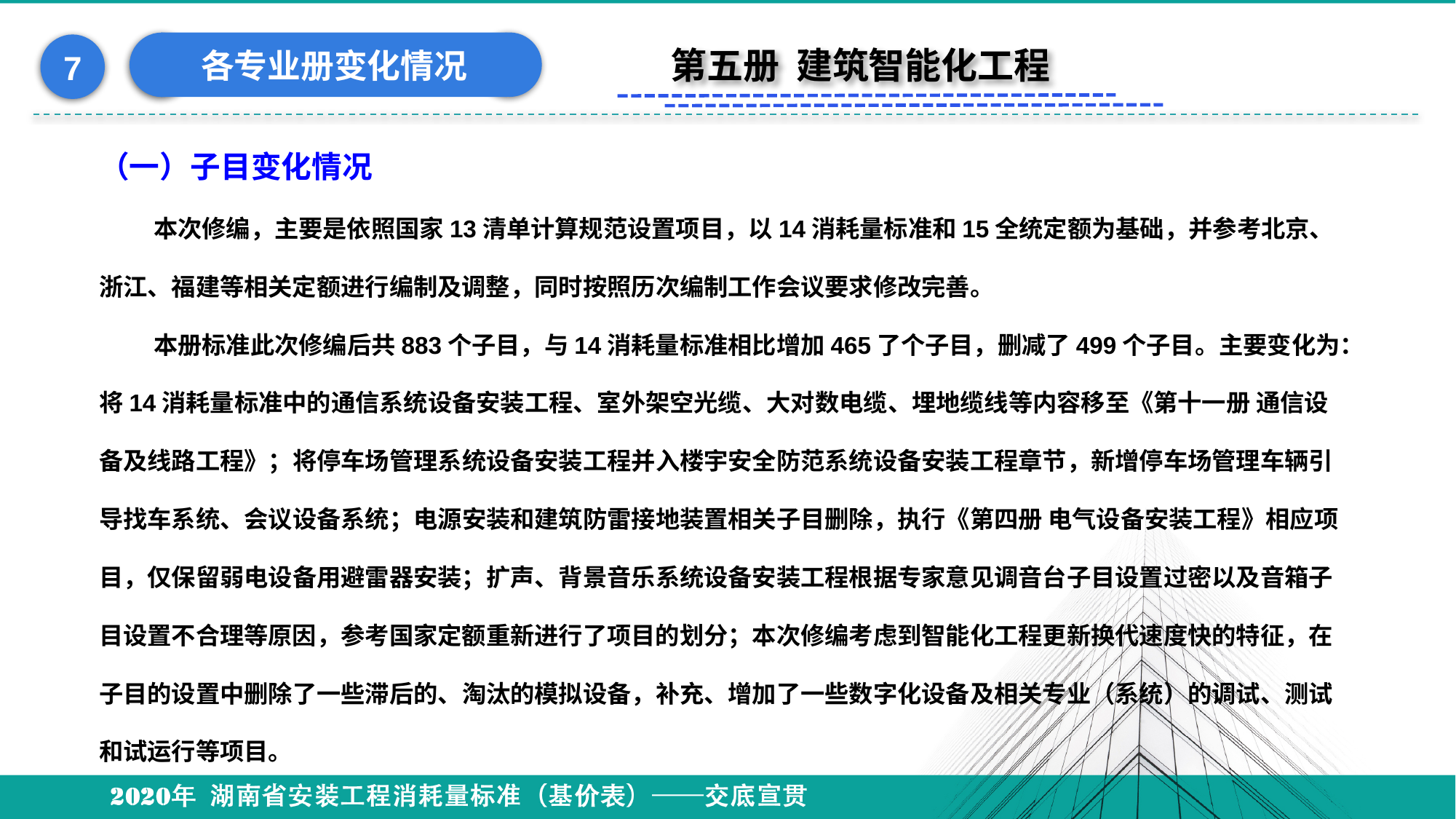

各专业册变化情况

7
第五册  建筑智能化工程
（一）子目变化情况
本次修编，主要是依照国家13清单计算规范设置项目，以14消耗量标准和15全统定额为基础，并参考北京、浙江、福建等相关定额进行编制及调整，同时按照历次编制工作会议要求修改完善。
本册标准此次修编后共883个子目，与14消耗量标准相比增加465了个子目，删减了499个子目。主要变化为：将14消耗量标准中的通信系统设备安装工程、室外架空光缆、大对数电缆、埋地缆线等内容移至《第十一册 通信设备及线路工程》；将停车场管理系统设备安装工程并入楼宇安全防范系统设备安装工程章节，新增停车场管理车辆引导找车系统、会议设备系统；电源安装和建筑防雷接地装置相关子目删除，执行《第四册 电气设备安装工程》相应项目，仅保留弱电设备用避雷器安装；扩声、背景音乐系统设备安装工程根据专家意见调音台子目设置过密以及音箱子目设置不合理等原因，参考国家定额重新进行了项目的划分；本次修编考虑到智能化工程更新换代速度快的特征，在子目的设置中删除了一些滞后的、淘汰的模拟设备，补充、增加了一些数字化设备及相关专业（系统）的调试、测试和试运行等项目。